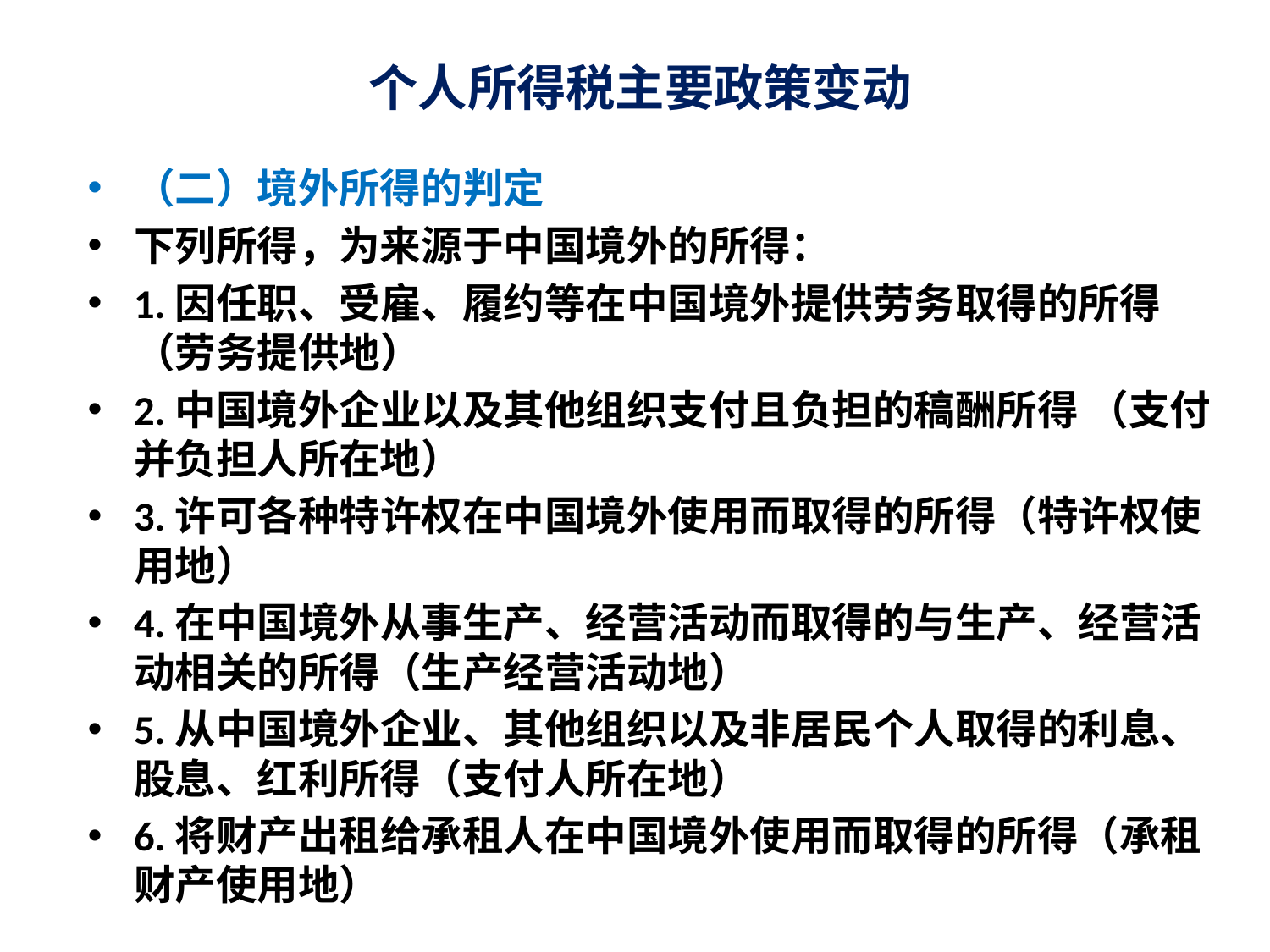

# 个人所得税主要政策变动
（二）境外所得的判定
下列所得，为来源于中国境外的所得：
1.因任职、受雇、履约等在中国境外提供劳务取得的所得 （劳务提供地）
2.中国境外企业以及其他组织支付且负担的稿酬所得 （支付并负担人所在地）
3.许可各种特许权在中国境外使用而取得的所得（特许权使用地）
4.在中国境外从事生产、经营活动而取得的与生产、经营活动相关的所得（生产经营活动地）
5.从中国境外企业、其他组织以及非居民个人取得的利息、股息、红利所得（支付人所在地）
6.将财产出租给承租人在中国境外使用而取得的所得（承租财产使用地）